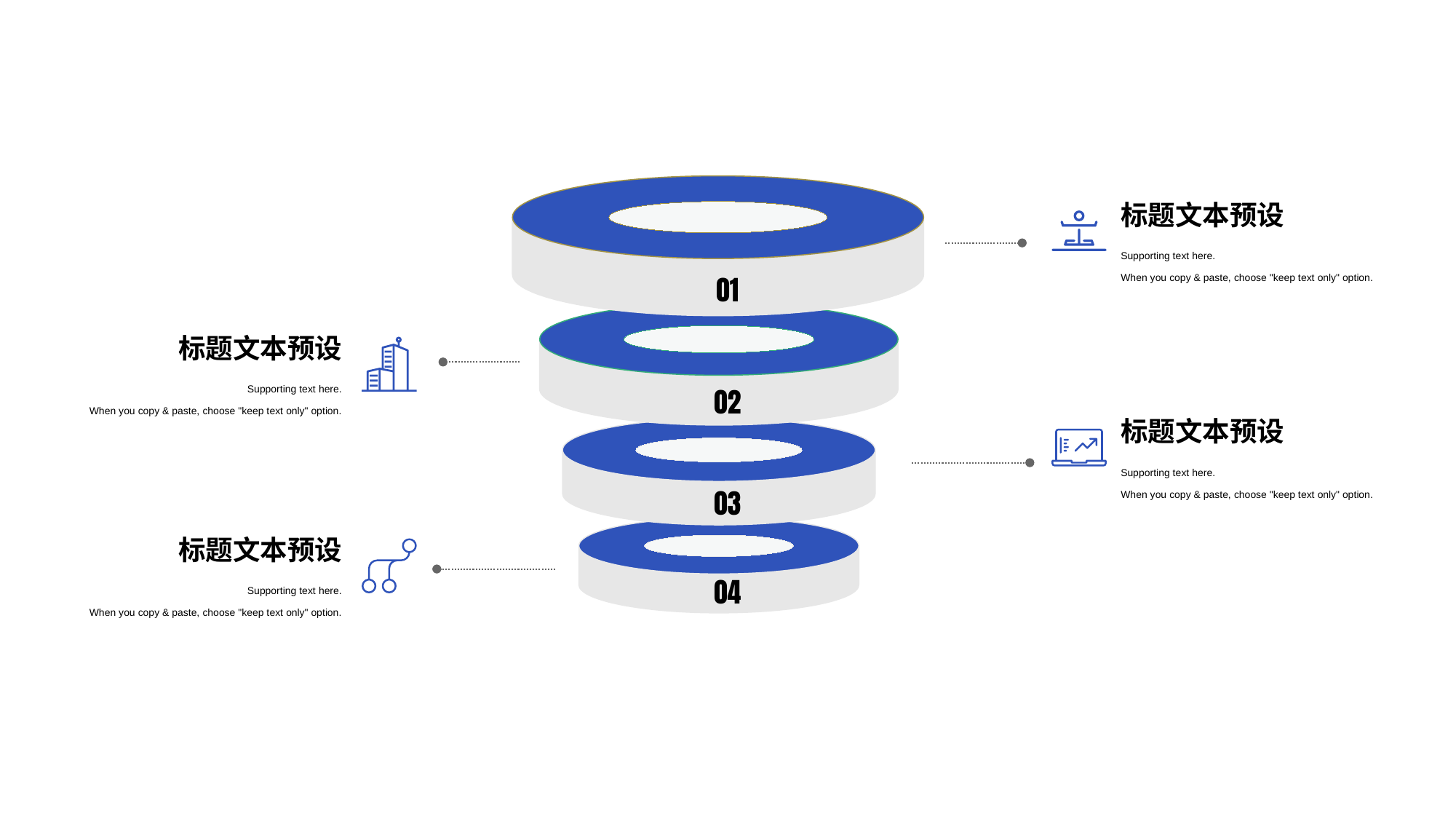

标题文本预设

Supporting text here.
When you copy & paste, choose "keep text only" option.
01

标题文本预设

Supporting text here.
When you copy & paste, choose "keep text only" option.
02
标题文本预设

Supporting text here.
When you copy & paste, choose "keep text only" option.
03

标题文本预设

04
Supporting text here.
When you copy & paste, choose "keep text only" option.